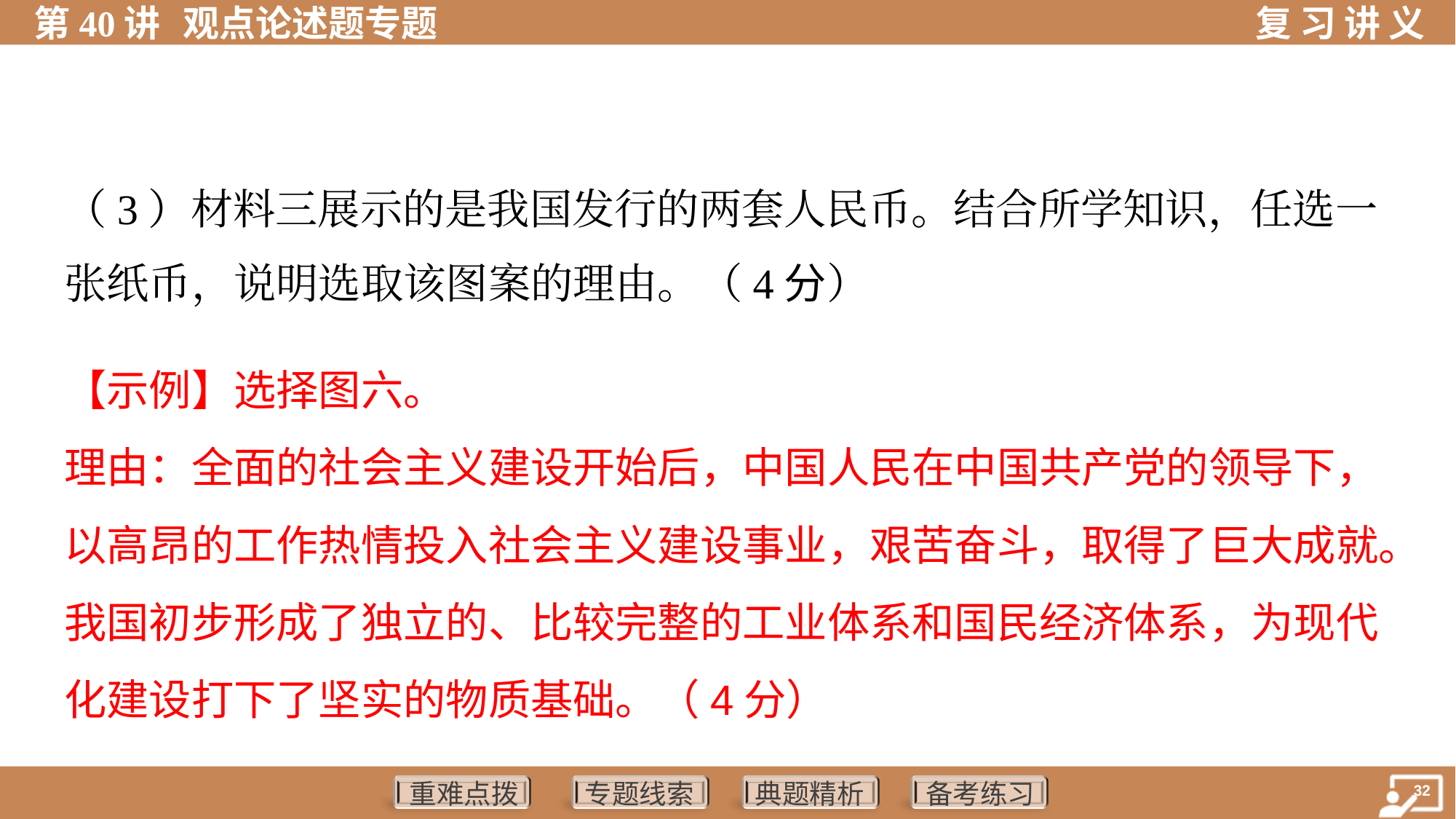

（3）材料三展示的是我国发行的两套人民币。结合所学知识，任选一
张纸币，说明选取该图案的理由。（4分）
【示例】选择图六。
理由：全面的社会主义建设开始后，中国人民在中国共产党的领导下，
以高昂的工作热情投入社会主义建设事业，艰苦奋斗，取得了巨大成就。
我国初步形成了独立的、比较完整的工业体系和国民经济体系，为现代
化建设打下了坚实的物质基础。（4分）